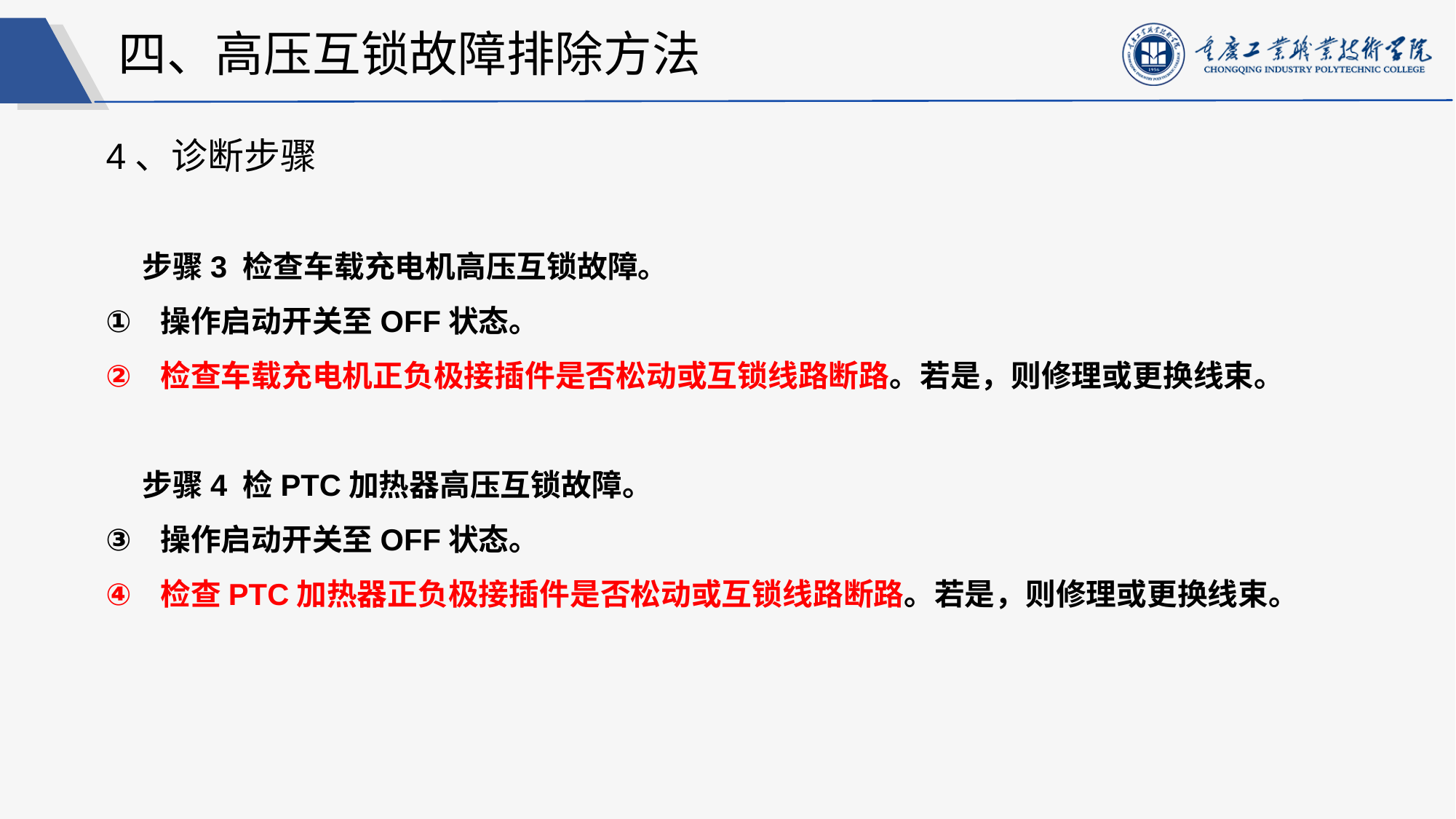

四、高压互锁故障排除方法
4、诊断步骤
步骤3 检查车载充电机高压互锁故障。
操作启动开关至OFF状态。
检查车载充电机正负极接插件是否松动或互锁线路断路。若是，则修理或更换线束。

步骤4 检PTC加热器高压互锁故障。
操作启动开关至OFF状态。
检查PTC加热器正负极接插件是否松动或互锁线路断路。若是，则修理或更换线束。